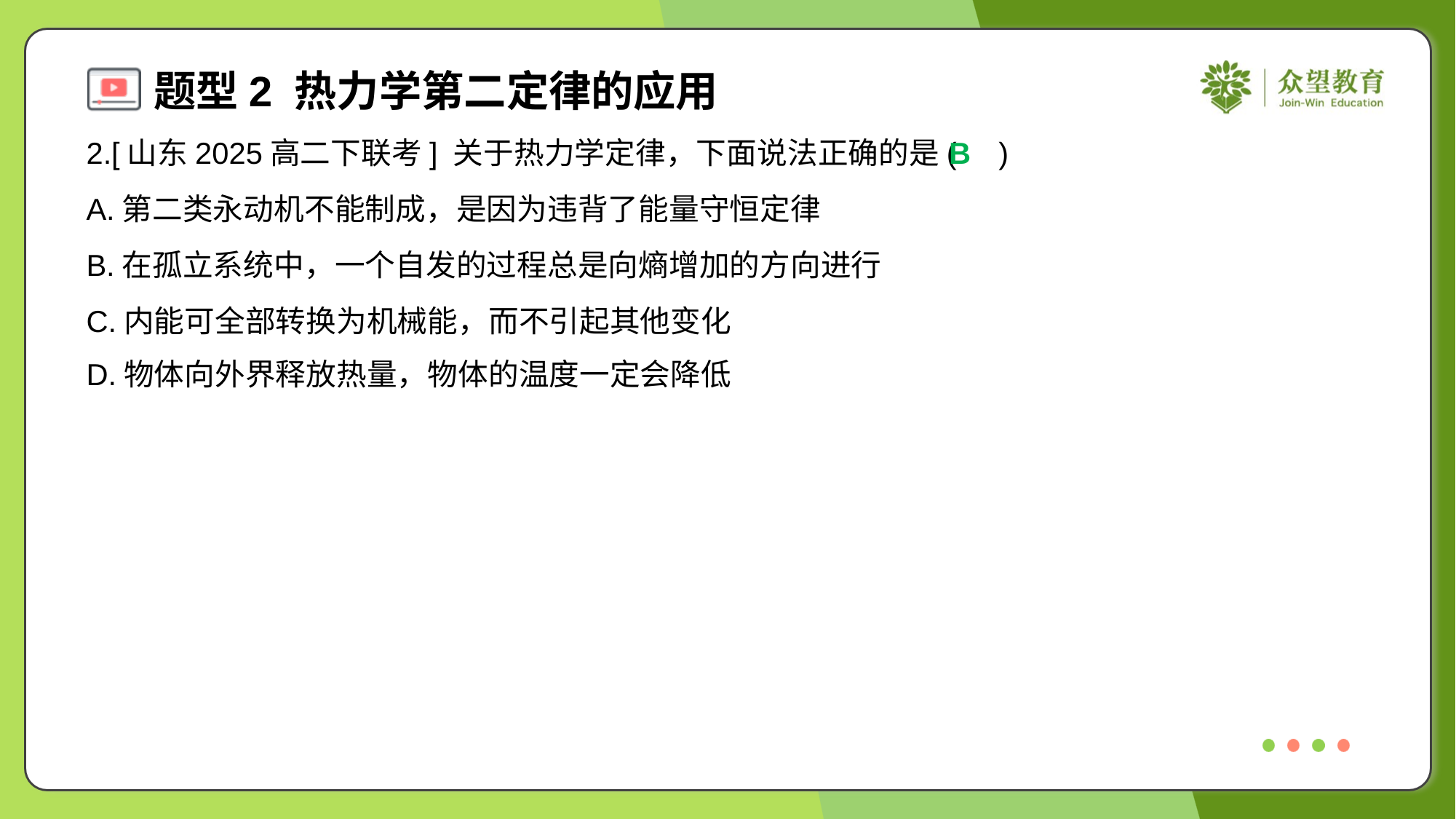

2.[山东2025高二下联考] 关于热力学定律，下面说法正确的是(     )
B
A.第二类永动机不能制成，是因为违背了能量守恒定律
B.在孤立系统中，一个自发的过程总是向熵增加的方向进行
C.内能可全部转换为机械能，而不引起其他变化
D.物体向外界释放热量，物体的温度一定会降低